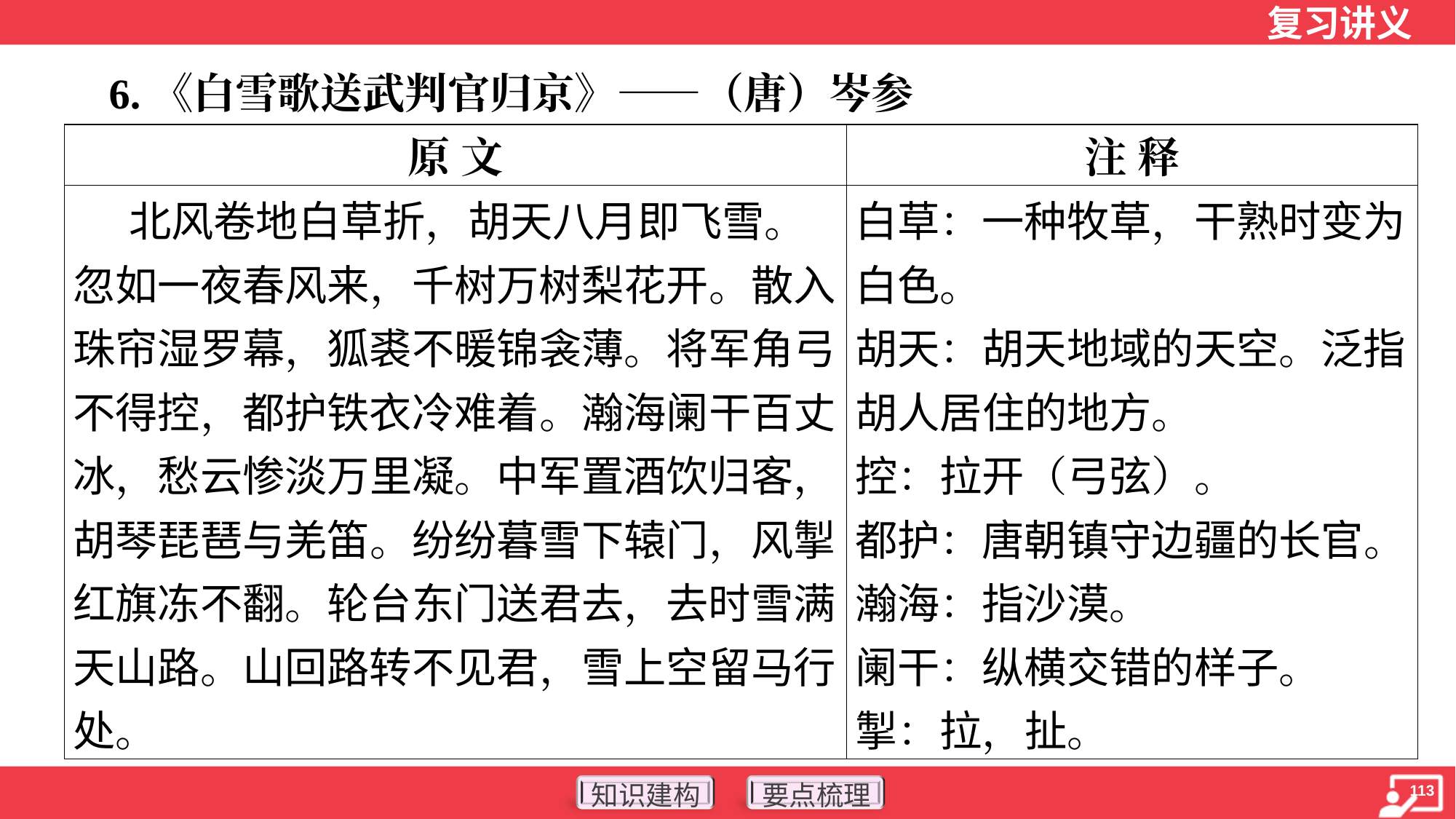

6.《白雪歌送武判官归京》——（唐）岑参
| 原 文 | 注 释 |
| --- | --- |
| 北风卷地白草折，胡天八月即飞雪。忽如一夜春风来，千树万树梨花开。散入珠帘湿罗幕，狐裘不暖锦衾薄。将军角弓不得控，都护铁衣冷难着。瀚海阑干百丈冰，愁云惨淡万里凝。中军置酒饮归客，胡琴琵琶与羌笛。纷纷暮雪下辕门，风掣红旗冻不翻。轮台东门送君去，去时雪满天山路。山回路转不见君，雪上空留马行 处。 | 白草：一种牧草，干熟时变为白色。 胡天：胡天地域的天空。泛指胡人居住的地方。 控：拉开（弓弦）。 都护：唐朝镇守边疆的长官。 瀚海：指沙漠。 阑干：纵横交错的样子。 掣：拉，扯。 |